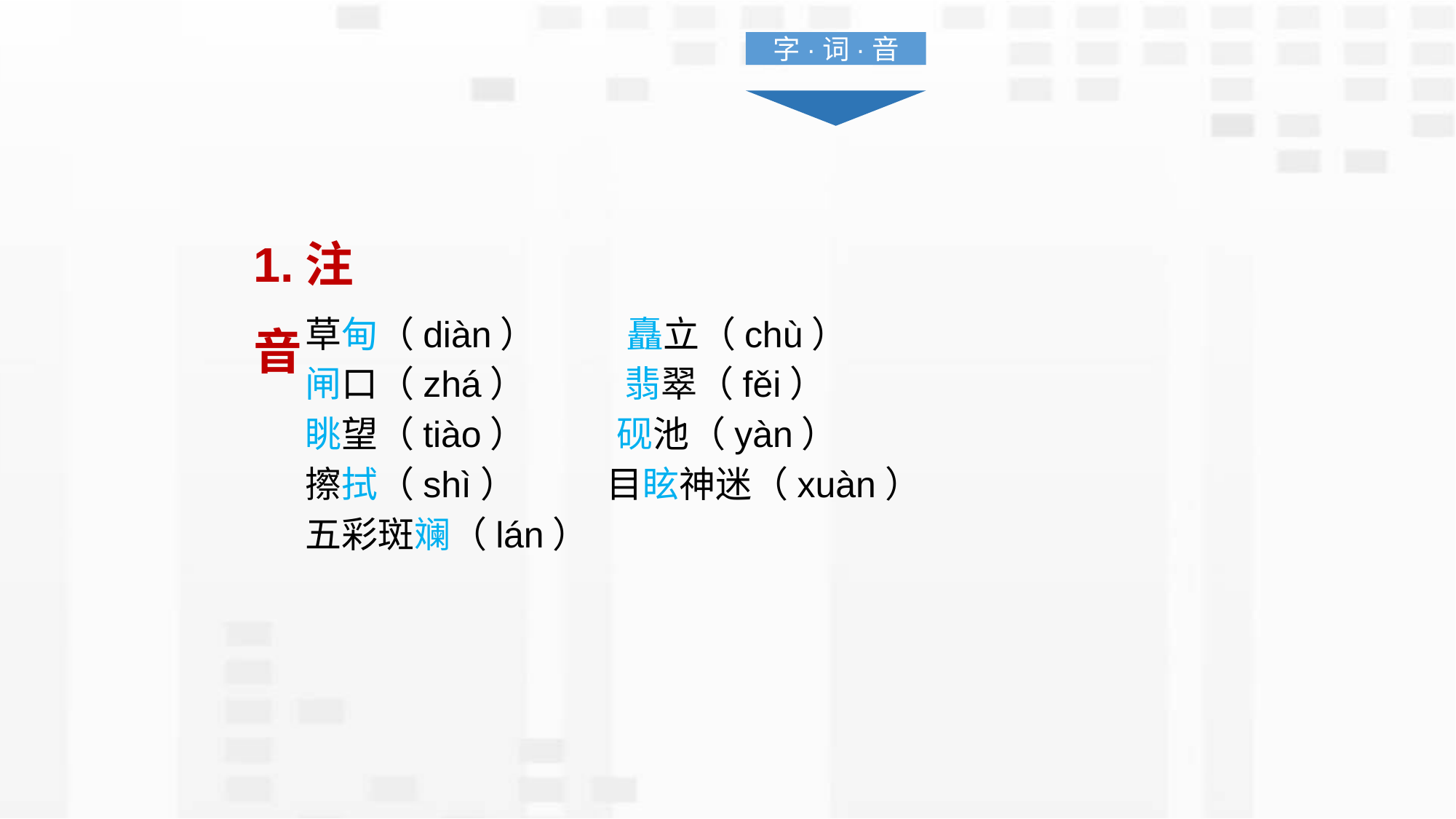

字·词·音

1.注音
草甸（diàn）           矗立（chù）
闸口（zhá）            翡翠（fěi）
眺望（tiào）           砚池（yàn）
擦拭（shì）           目眩神迷（xuàn）
五彩斑斓（lán）